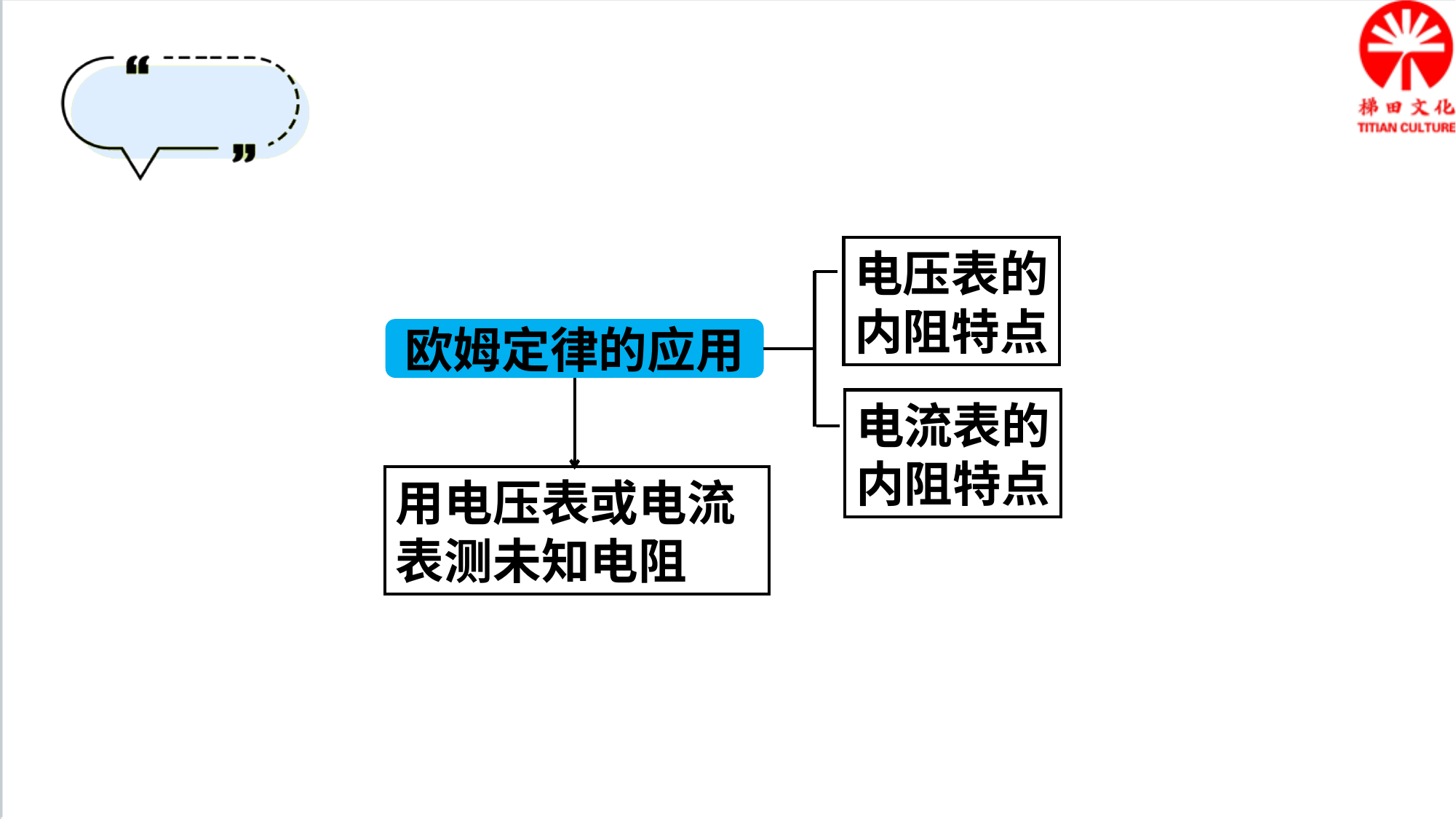

电压表的
内阻特点
欧姆定律的应用
电流表的
内阻特点
用电压表或电流表测未知电阻